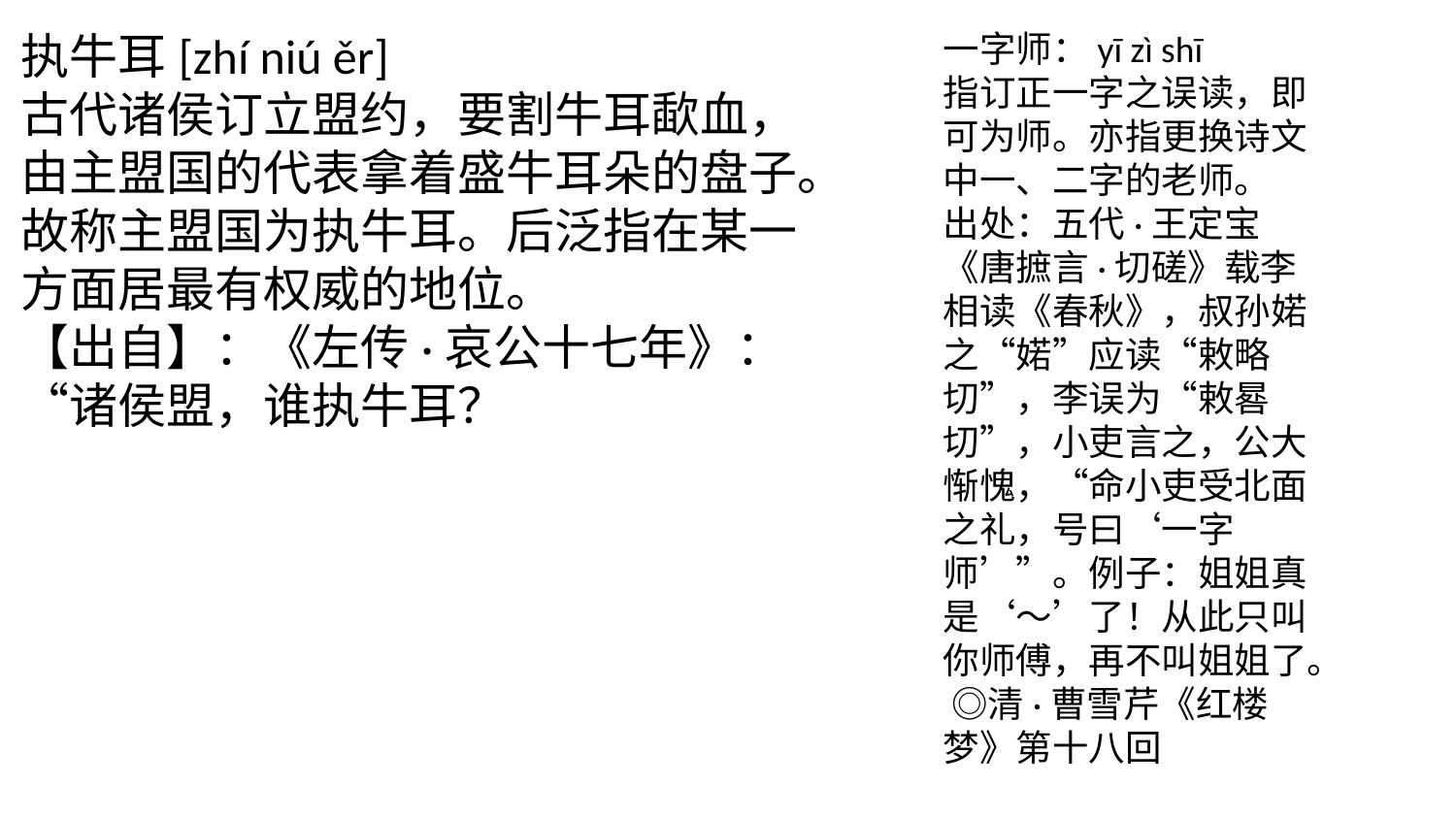

执牛耳[zhí niú ěr]
古代诸侯订立盟约，要割牛耳歃血，由主盟国的代表拿着盛牛耳朵的盘子。故称主盟国为执牛耳。后泛指在某一方面居最有权威的地位。
【出自】：《左传·哀公十七年》：“诸侯盟，谁执牛耳？
一字师：yī zì shī
指订正一字之误读，即可为师。亦指更换诗文中一、二字的老师。
出处：五代·王定宝《唐摭言·切磋》载李相读《春秋》，叔孙婼之“婼”应读“敕略切”，李误为“敕晷切”，小吏言之，公大惭愧，“命小吏受北面之礼，号曰‘一字师’”。例子：姐姐真是‘～’了！从此只叫你师傅，再不叫姐姐了。 ◎清·曹雪芹《红楼梦》第十八回